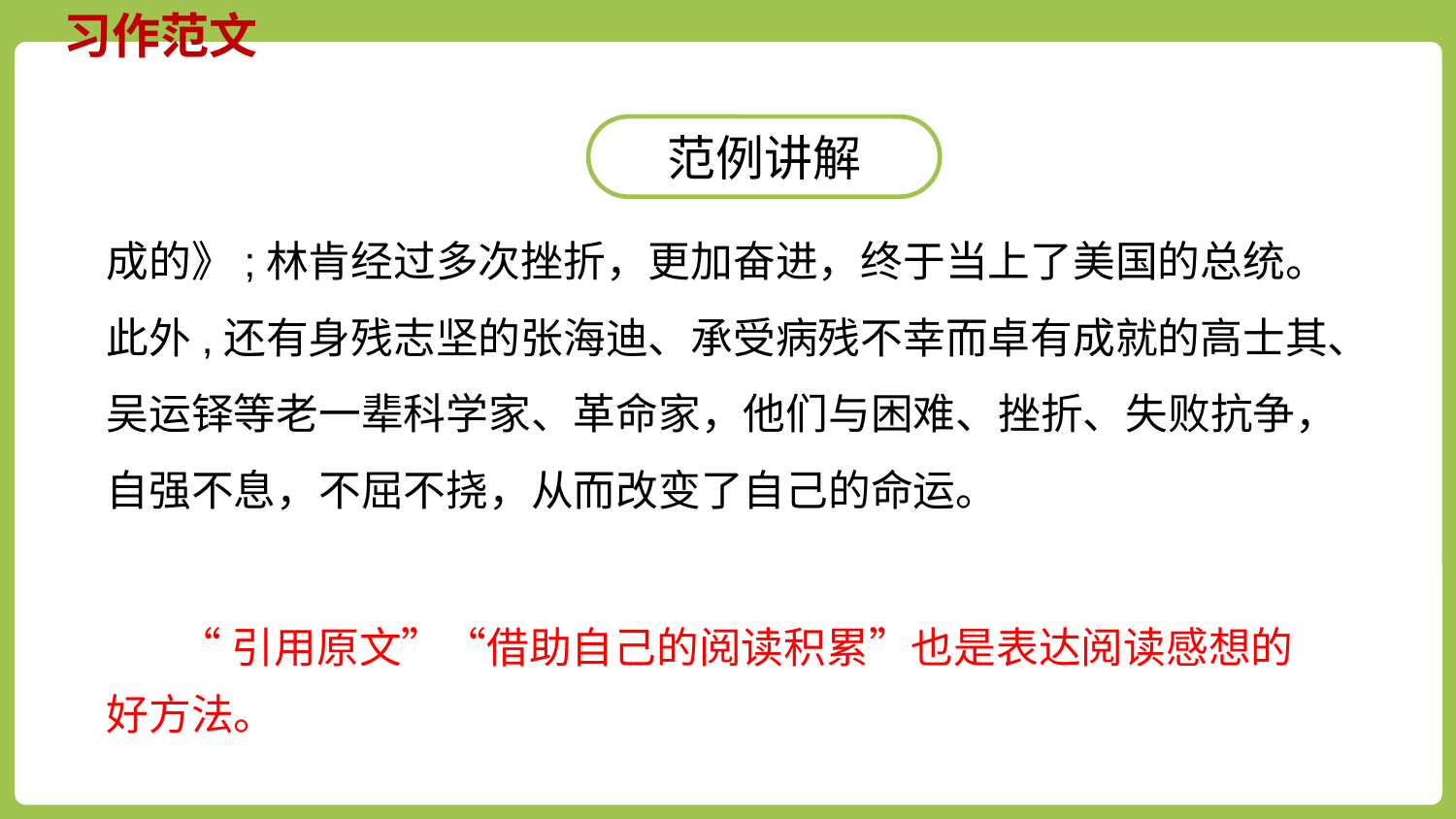

习作范文
范例讲解
成的》;林肯经过多次挫折，更加奋进，终于当上了美国的总统。此外,还有身残志坚的张海迪、承受病残不幸而卓有成就的高士其、吴运铎等老一辈科学家、革命家，他们与困难、挫折、失败抗争，自强不息，不屈不挠，从而改变了自己的命运。
“引用原文”“借助自己的阅读积累”也是表达阅读感想的好方法。